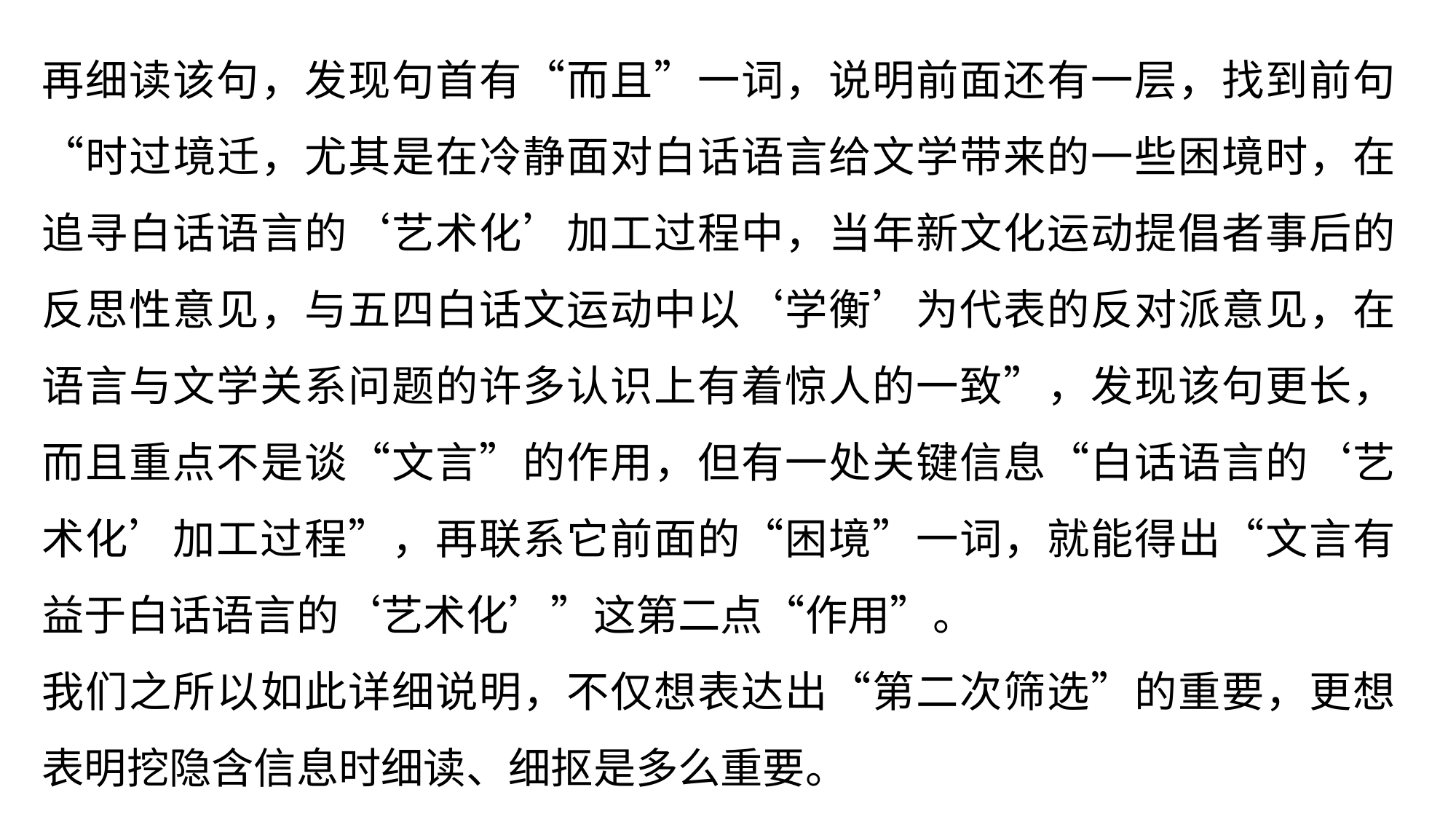

再细读该句，发现句首有“而且”一词，说明前面还有一层，找到前句“时过境迁，尤其是在冷静面对白话语言给文学带来的一些困境时，在追寻白话语言的‘艺术化’加工过程中，当年新文化运动提倡者事后的反思性意见，与五四白话文运动中以‘学衡’为代表的反对派意见，在语言与文学关系问题的许多认识上有着惊人的一致”，发现该句更长，而且重点不是谈“文言”的作用，但有一处关键信息“白话语言的‘艺术化’加工过程”，再联系它前面的“困境”一词，就能得出“文言有益于白话语言的‘艺术化’”这第二点“作用”。
我们之所以如此详细说明，不仅想表达出“第二次筛选”的重要，更想表明挖隐含信息时细读、细抠是多么重要。